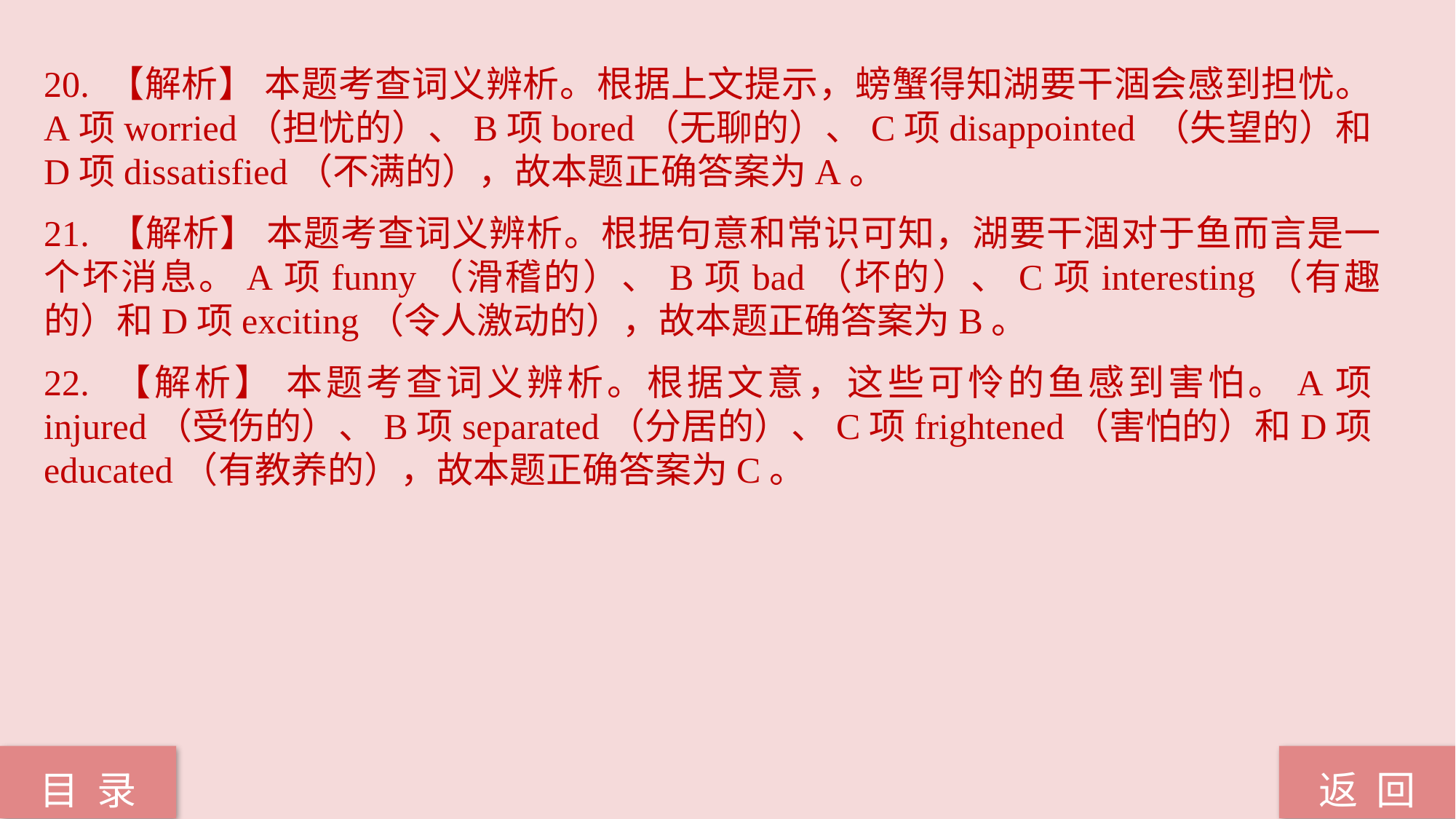

20. 【解析】 本题考查词义辨析。根据上文提示，螃蟹得知湖要干涸会感到担忧。A项worried（担忧的）、B项bored（无聊的）、C项disappointed （失望的）和D项dissatisfied（不满的），故本题正确答案为A。
21. 【解析】 本题考查词义辨析。根据句意和常识可知，湖要干涸对于鱼而言是一个坏消息。A项funny（滑稽的）、B项bad（坏的）、C项interesting（有趣的）和D项exciting（令人激动的），故本题正确答案为B。
22. 【解析】 本题考查词义辨析。根据文意，这些可怜的鱼感到害怕。A项injured（受伤的）、B项separated（分居的）、C项frightened（害怕的）和D项educated（有教养的），故本题正确答案为C。
返  回